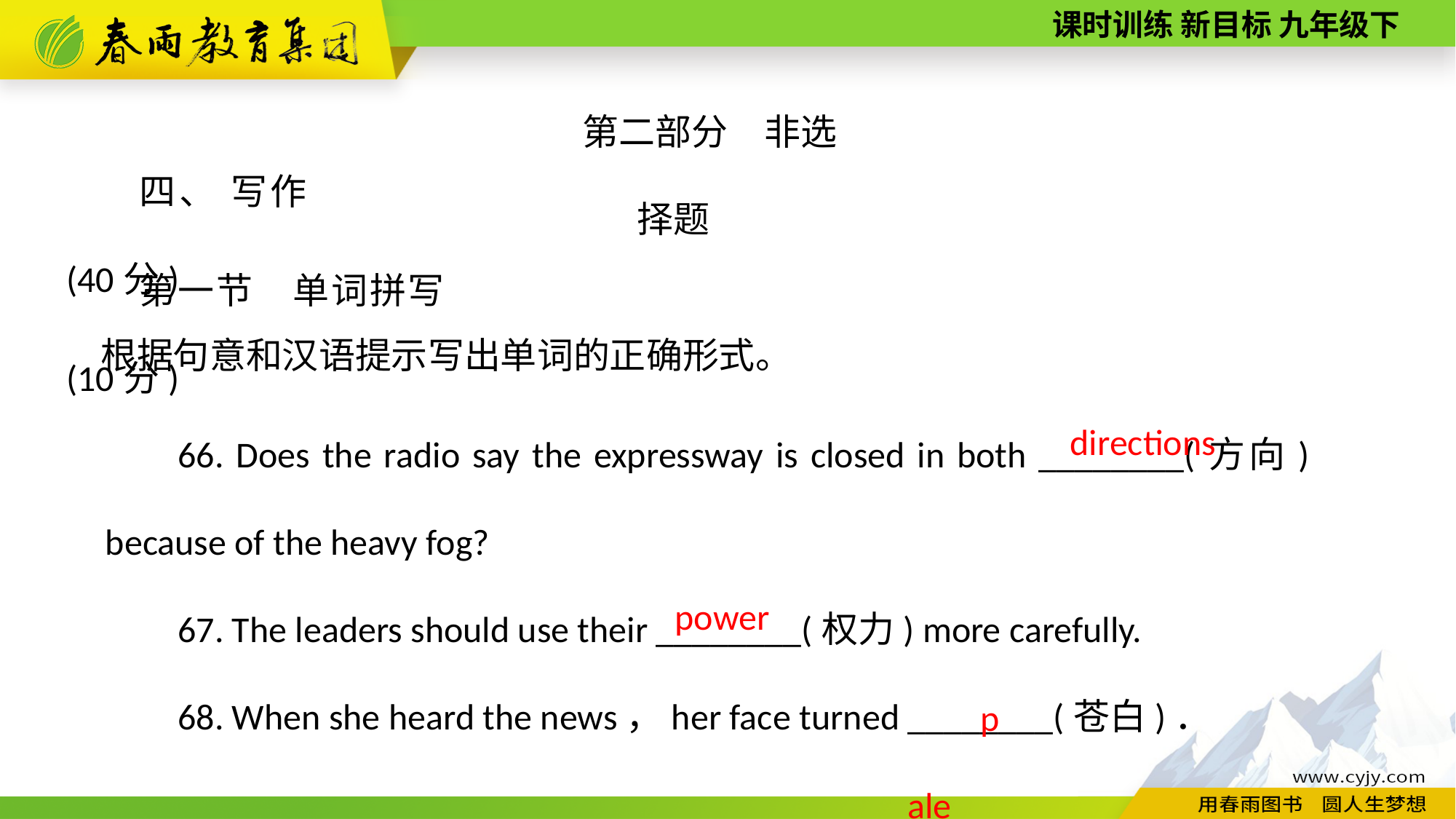

第二部分　非选择题
四、 写作(40分)
第一节　单词拼写(10分)
根据句意和汉语提示写出单词的正确形式。
66. Does the radio say the expressway is closed in both ________(方向) because of the heavy fog?
67. The leaders should use their ________(权力) more carefully.
68. When she heard the news，her face turned ________(苍白)．
directions
power
pale